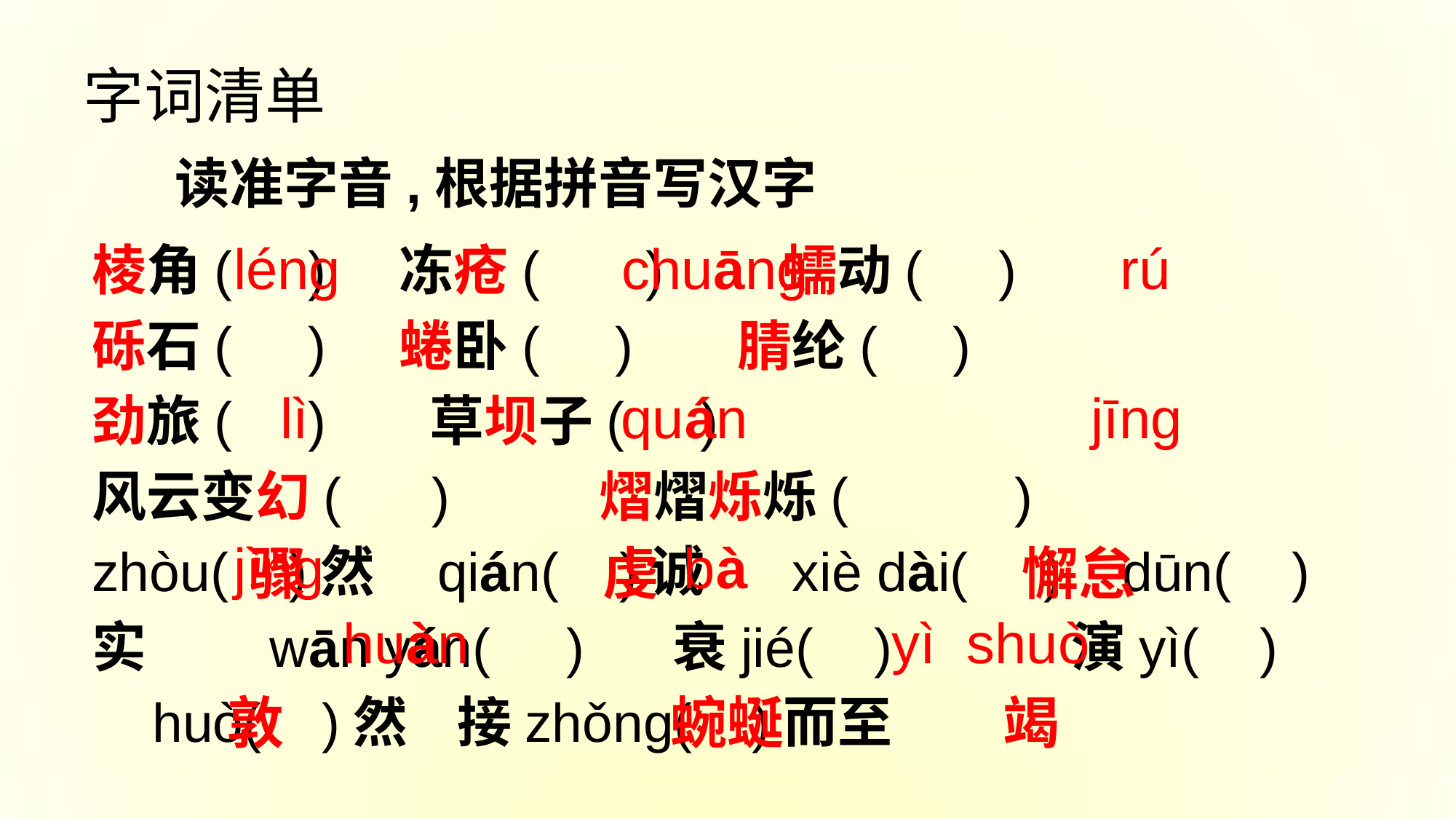

字词清单

读准字音,根据拼音写汉字

棱角(     )    冻疮(       )       蠕动(     )
砾石(     )    蜷卧(     )      腈纶(     )
劲旅(     )      草坝子(     )
风云变幻(      )         熠熠烁烁(           )
zhòu(    )然    qián(    )诚      xiè dài(     )    dūn(    )实         wān yán(     )     衰jié(    )           演yì(    )           huò(    )然    接zhǒnɡ(    )而至
  lénɡ                  chuāng                    rú
     lì                    quán                      jīnɡ
  jìng                       bà
         huàn                           yì  shuò
     骤                       虔                            懈怠
   敦                              蜿蜒                 竭
    绎                      豁                              踵